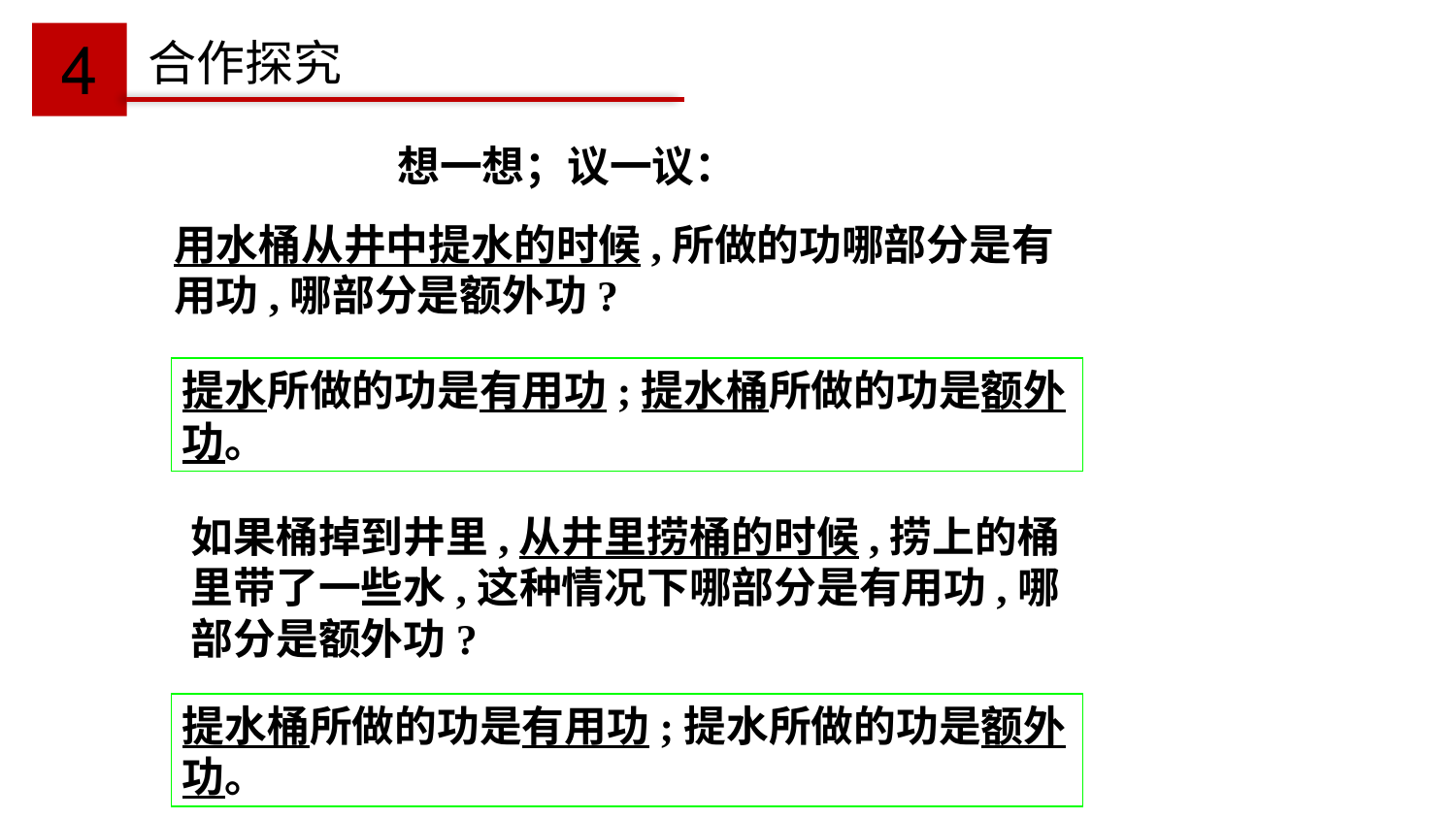

4
合作探究
想一想；议一议：

用水桶从井中提水的时候,所做的功哪部分是有用功,哪部分是额外功?
提水所做的功是有用功;提水桶所做的功是额外功。
如果桶掉到井里,从井里捞桶的时候,捞上的桶里带了一些水,这种情况下哪部分是有用功,哪部分是额外功?
提水桶所做的功是有用功;提水所做的功是额外功。